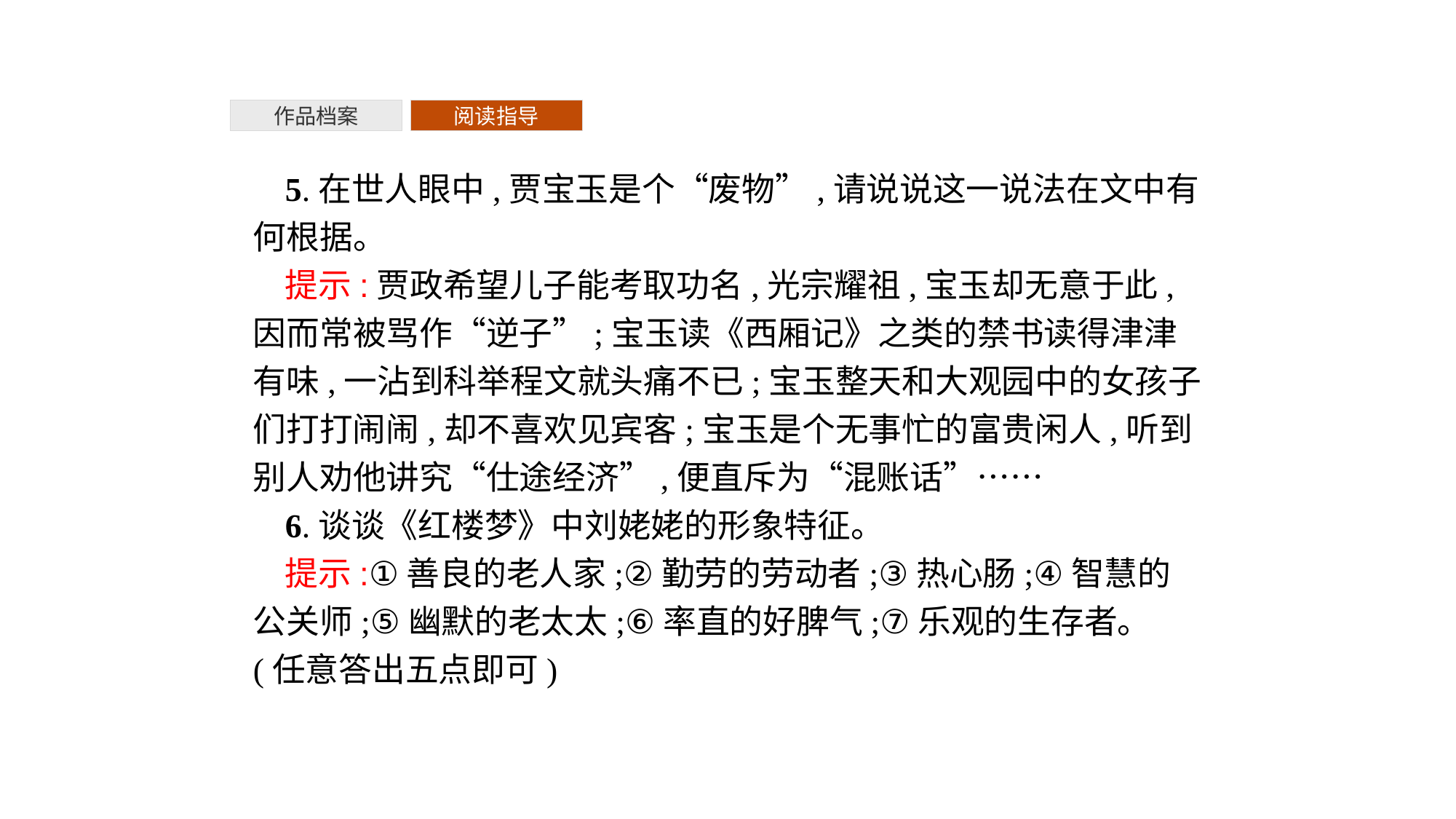

作品档案
阅读指导
5.在世人眼中,贾宝玉是个“废物”,请说说这一说法在文中有何根据。
提示:贾政希望儿子能考取功名,光宗耀祖,宝玉却无意于此,因而常被骂作“逆子”;宝玉读《西厢记》之类的禁书读得津津有味,一沾到科举程文就头痛不已;宝玉整天和大观园中的女孩子们打打闹闹,却不喜欢见宾客;宝玉是个无事忙的富贵闲人,听到别人劝他讲究“仕途经济”,便直斥为“混账话”……
6.谈谈《红楼梦》中刘姥姥的形象特征。
提示:①善良的老人家;②勤劳的劳动者;③热心肠;④智慧的公关师;⑤幽默的老太太;⑥率直的好脾气;⑦乐观的生存者。(任意答出五点即可)